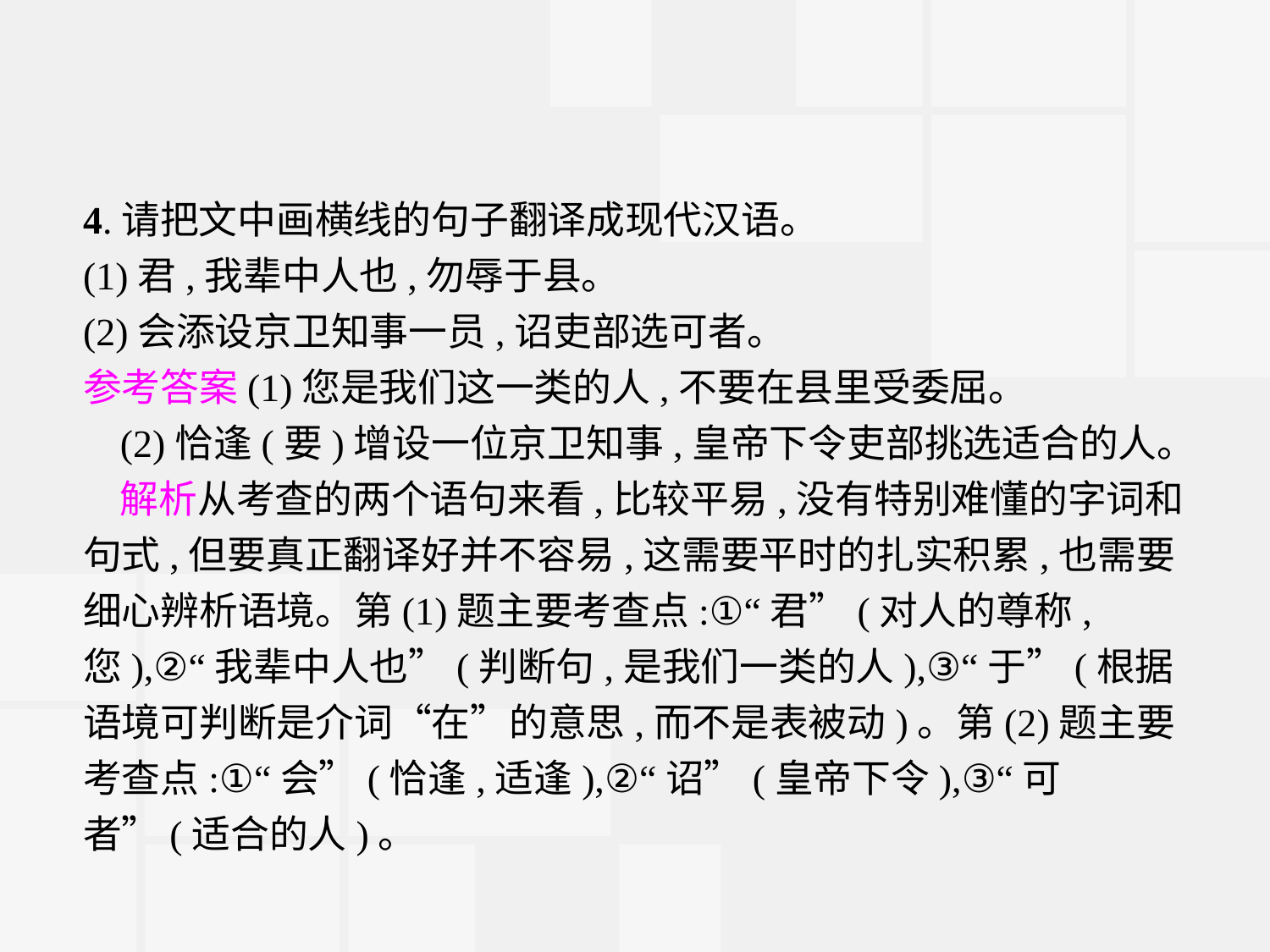

4.请把文中画横线的句子翻译成现代汉语。
(1)君,我辈中人也,勿辱于县。
(2)会添设京卫知事一员,诏吏部选可者。
参考答案(1)您是我们这一类的人,不要在县里受委屈。
(2)恰逢(要)增设一位京卫知事,皇帝下令吏部挑选适合的人。
解析从考查的两个语句来看,比较平易,没有特别难懂的字词和句式,但要真正翻译好并不容易,这需要平时的扎实积累,也需要细心辨析语境。第(1)题主要考查点:①“君”(对人的尊称,您),②“我辈中人也”(判断句,是我们一类的人),③“于”(根据语境可判断是介词“在”的意思,而不是表被动)。第(2)题主要考查点:①“会”(恰逢,适逢),②“诏”(皇帝下令),③“可者”(适合的人)。